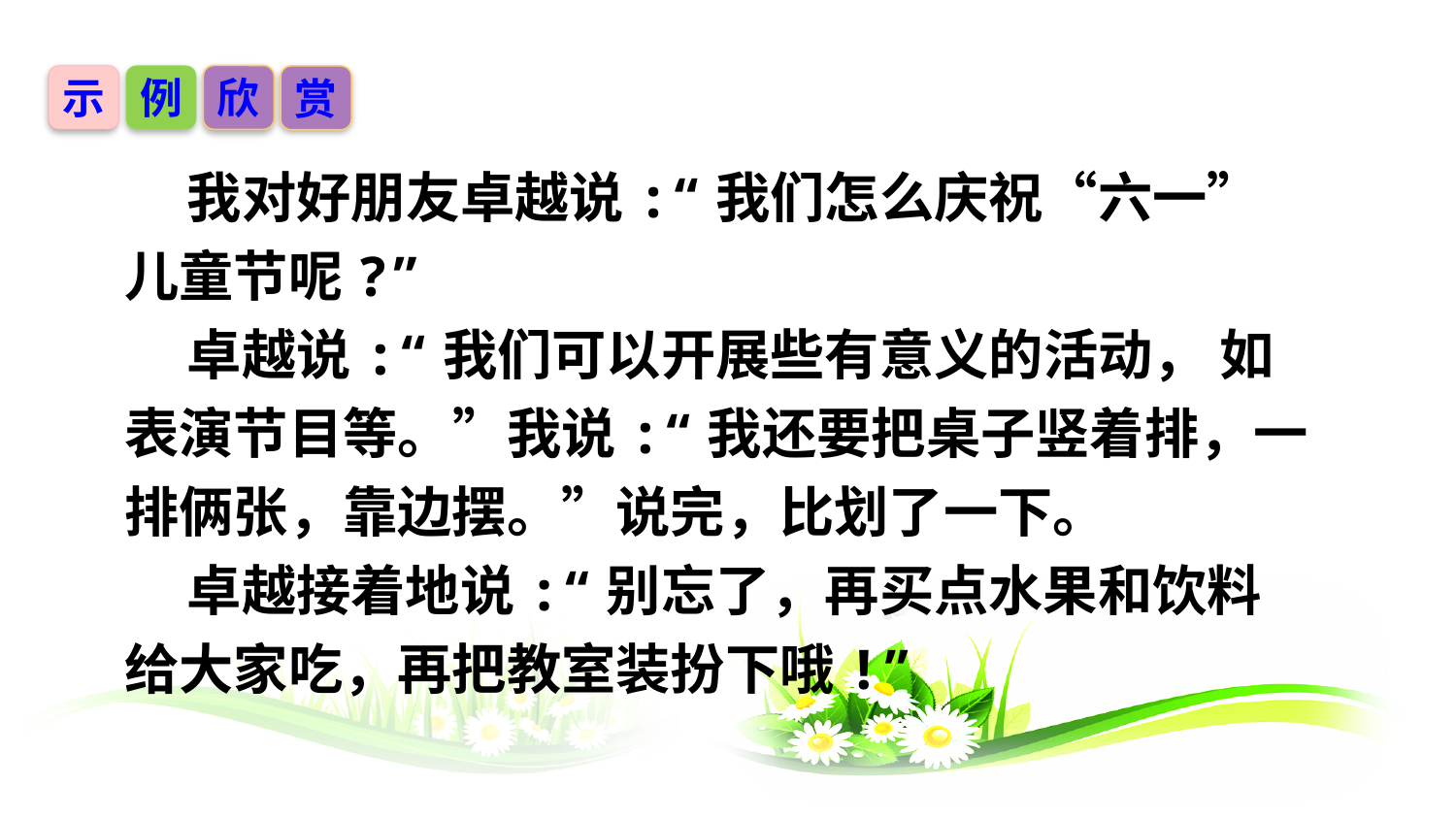

示
例
欣
赏
    我对好朋友卓越说:“我们怎么庆祝“六一”儿童节呢?”
    卓越说:“我们可以开展些有意义的活动， 如表演节目等。”我说:“我还要把桌子竖着排，一排俩张，靠边摆。”说完，比划了一下。
    卓越接着地说:“别忘了，再买点水果和饮料给大家吃，再把教室装扮下哦!”